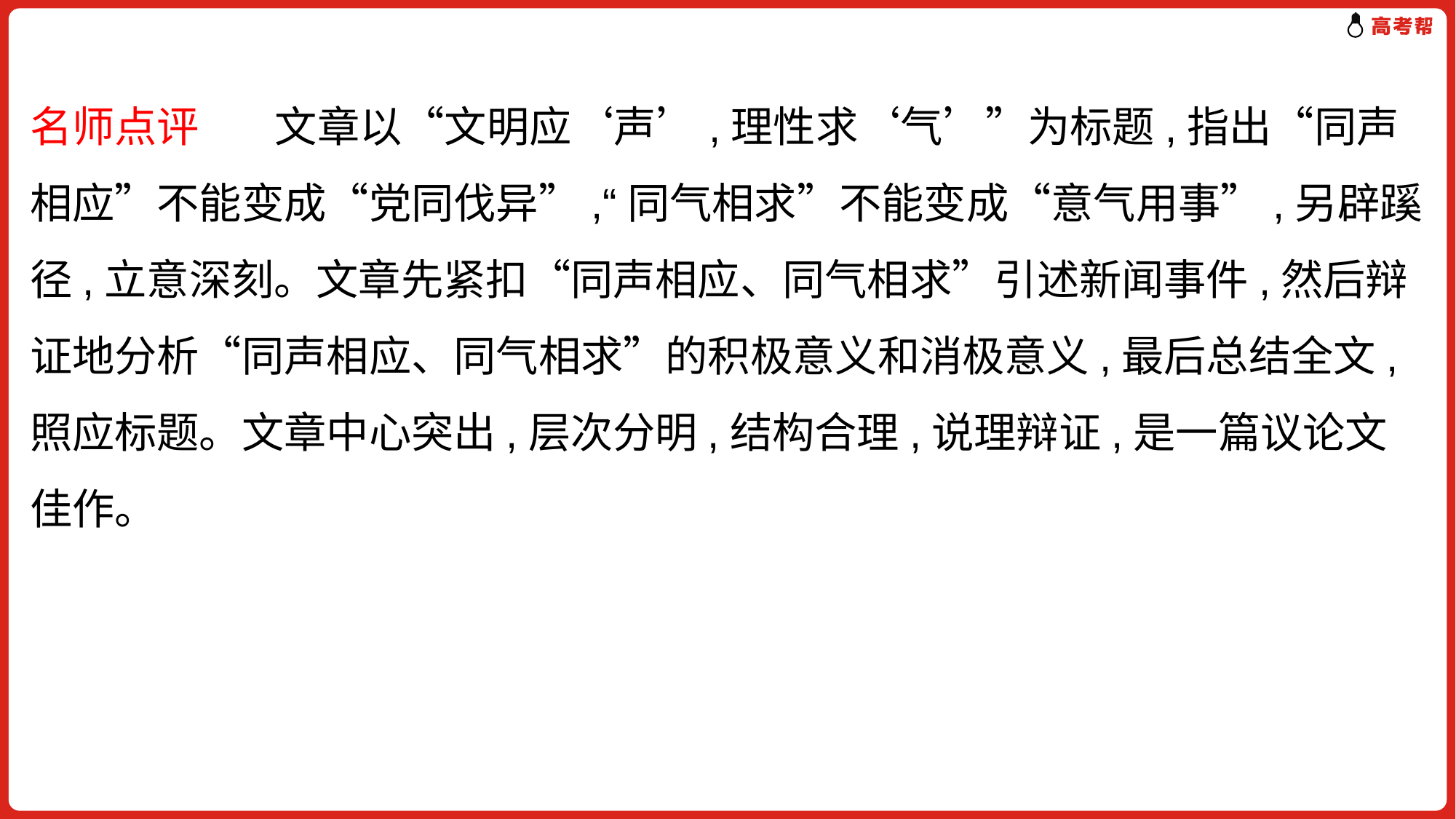

名师点评        文章以“文明应‘声’,理性求‘气’”为标题,指出“同声相应”不能变成“党同伐异”,“同气相求”不能变成“意气用事”,另辟蹊径,立意深刻。文章先紧扣“同声相应、同气相求”引述新闻事件,然后辩证地分析“同声相应、同气相求”的积极意义和消极意义,最后总结全文,照应标题。文章中心突出,层次分明,结构合理,说理辩证,是一篇议论文佳作。